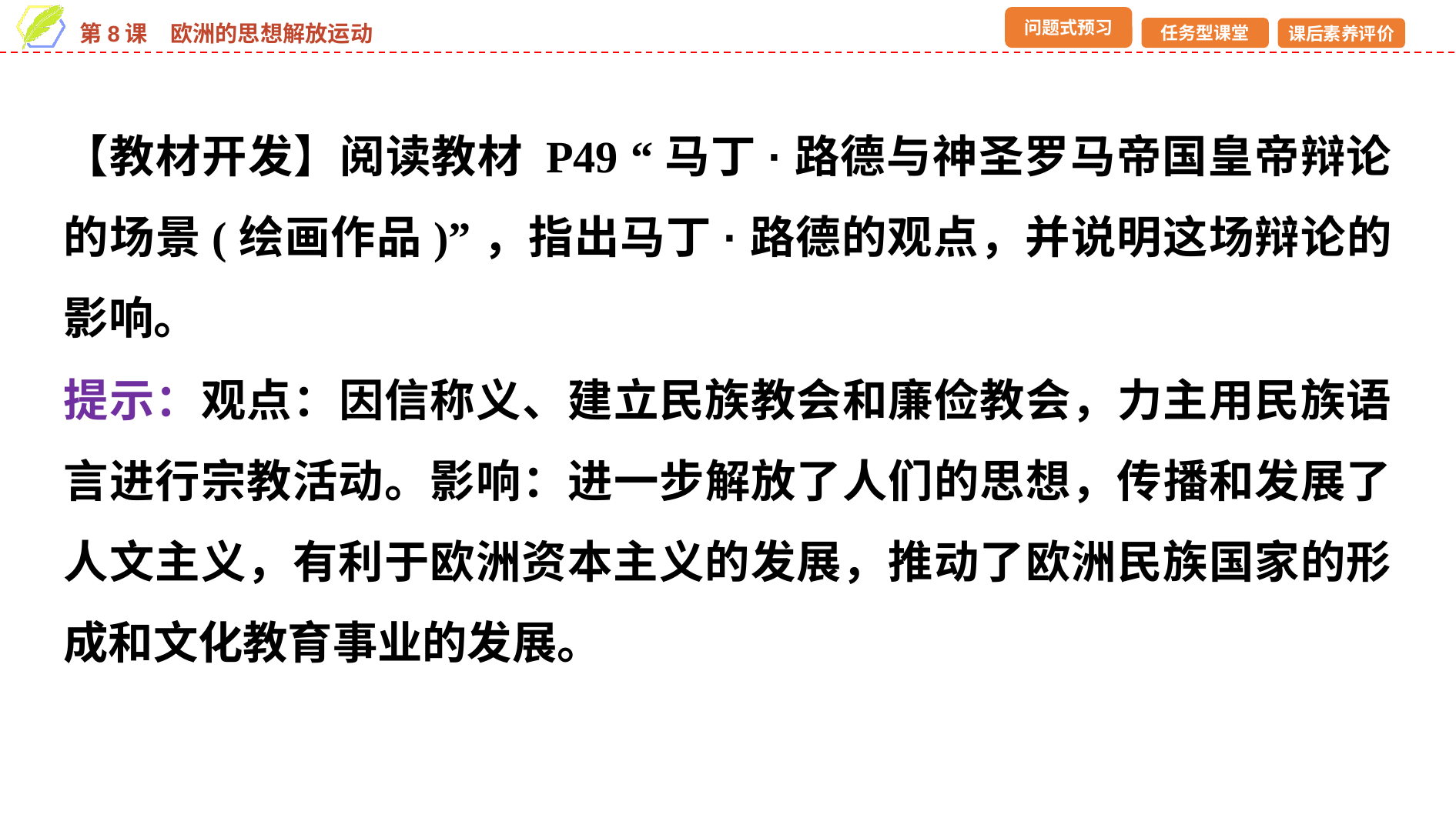

【教材开发】阅读教材 P49 “马丁·路德与神圣罗马帝国皇帝辩论的场景(绘画作品)”，指出马丁·路德的观点，并说明这场辩论的影响。
提示：观点：因信称义、建立民族教会和廉俭教会，力主用民族语言进行宗教活动。影响：进一步解放了人们的思想，传播和发展了人文主义，有利于欧洲资本主义的发展，推动了欧洲民族国家的形成和文化教育事业的发展。